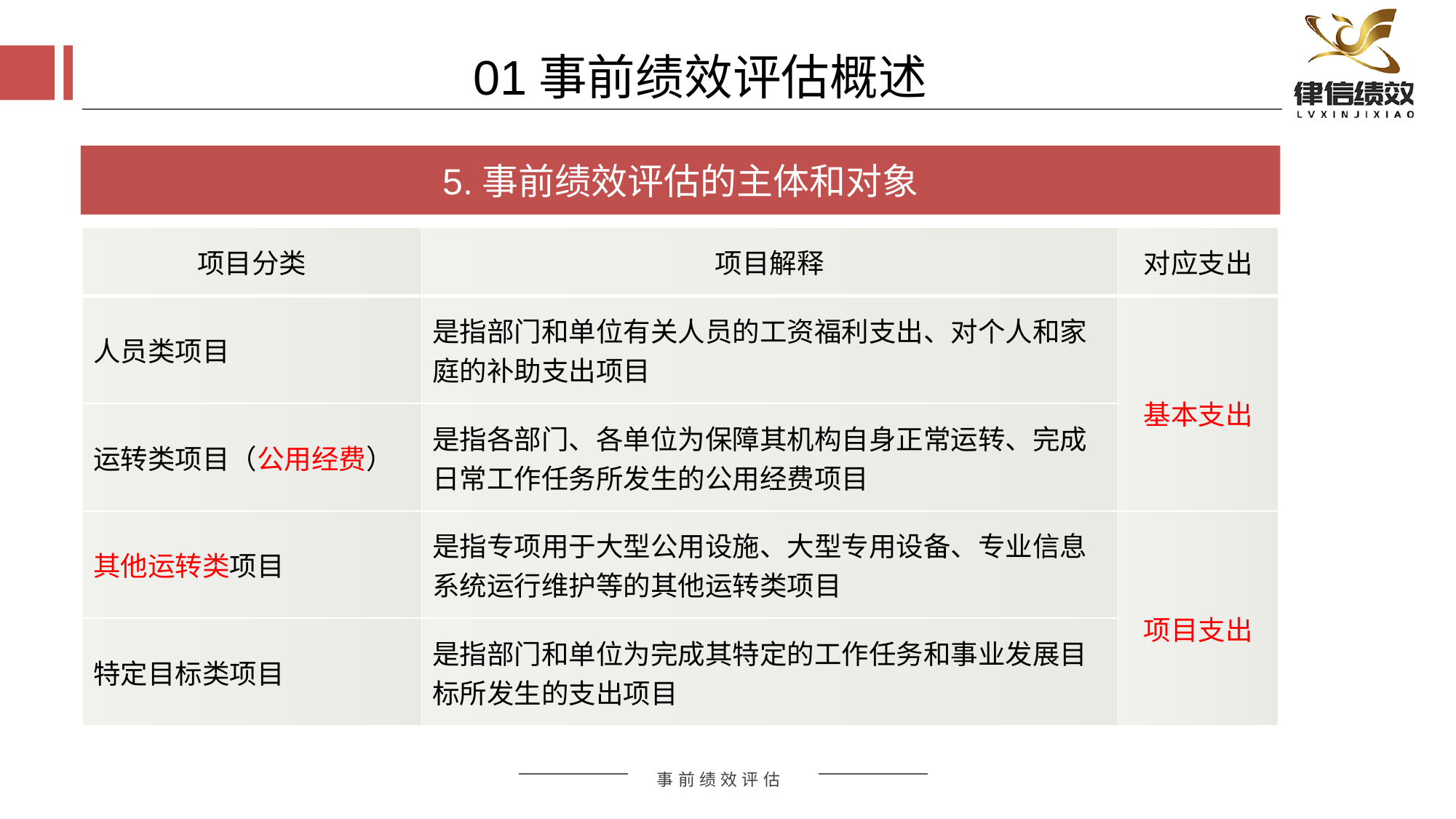

01事前绩效评估概述
5.事前绩效评估的主体和对象
| 项目分类 | 项目解释 | 对应支出 |
| --- | --- | --- |
| 人员类项目 | 是指部门和单位有关人员的工资福利支出、对个人和家庭的补助支出项目 | 基本支出 |
| 运转类项目（公用经费） | 是指各部门、各单位为保障其机构自身正常运转、完成日常工作任务所发生的公用经费项目 |  |
| 其他运转类项目 | 是指专项用于大型公用设施、大型专用设备、专业信息系统运行维护等的其他运转类项目 | 项目支出 |
| 特定目标类项目 | 是指部门和单位为完成其特定的工作任务和事业发展目标所发生的支出项目 |  |